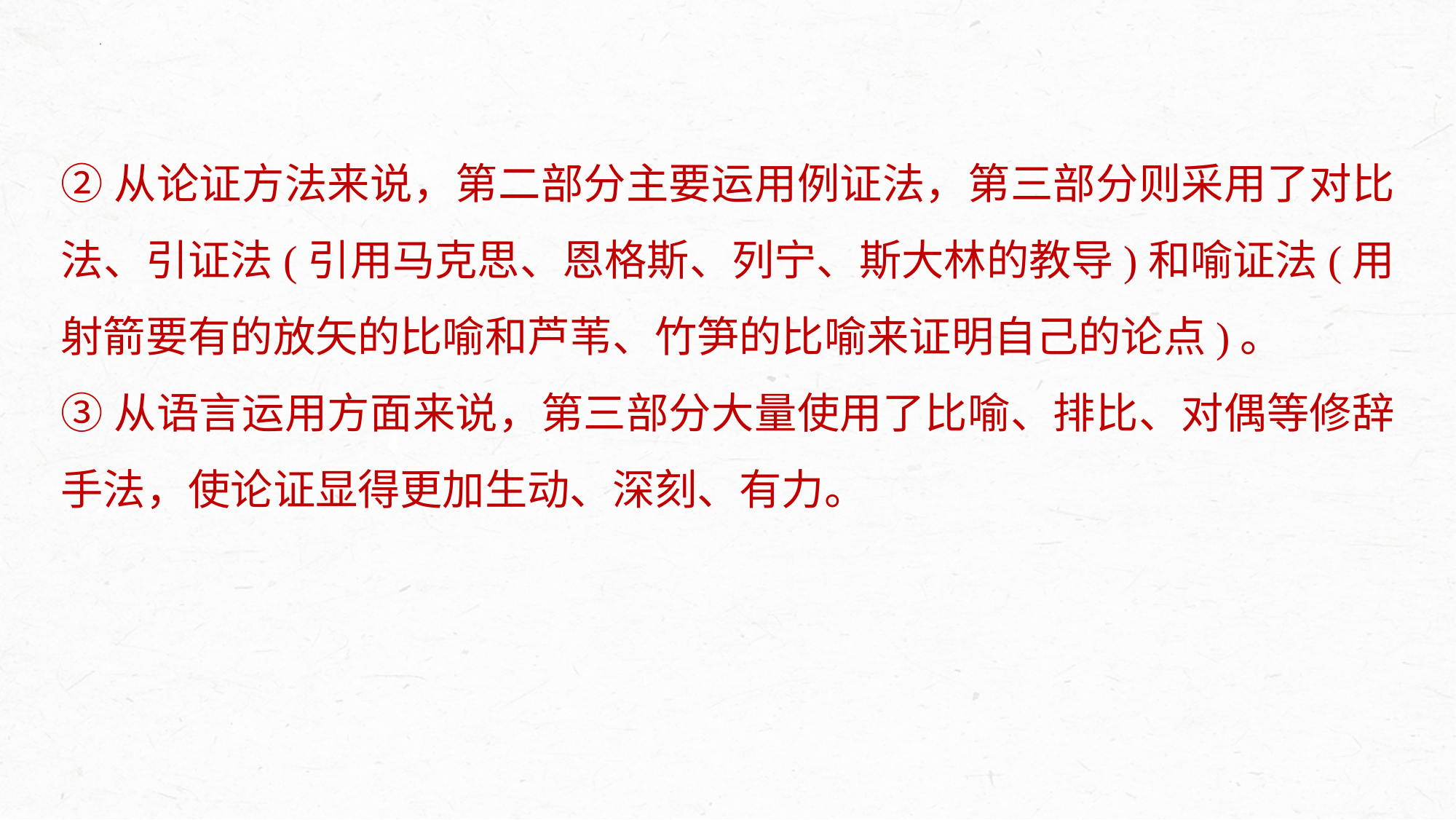

②从论证方法来说，第二部分主要运用例证法，第三部分则采用了对比法、引证法(引用马克思、恩格斯、列宁、斯大林的教导)和喻证法(用射箭要有的放矢的比喻和芦苇、竹笋的比喻来证明自己的论点)。
③从语言运用方面来说，第三部分大量使用了比喻、排比、对偶等修辞手法，使论证显得更加生动、深刻、有力。